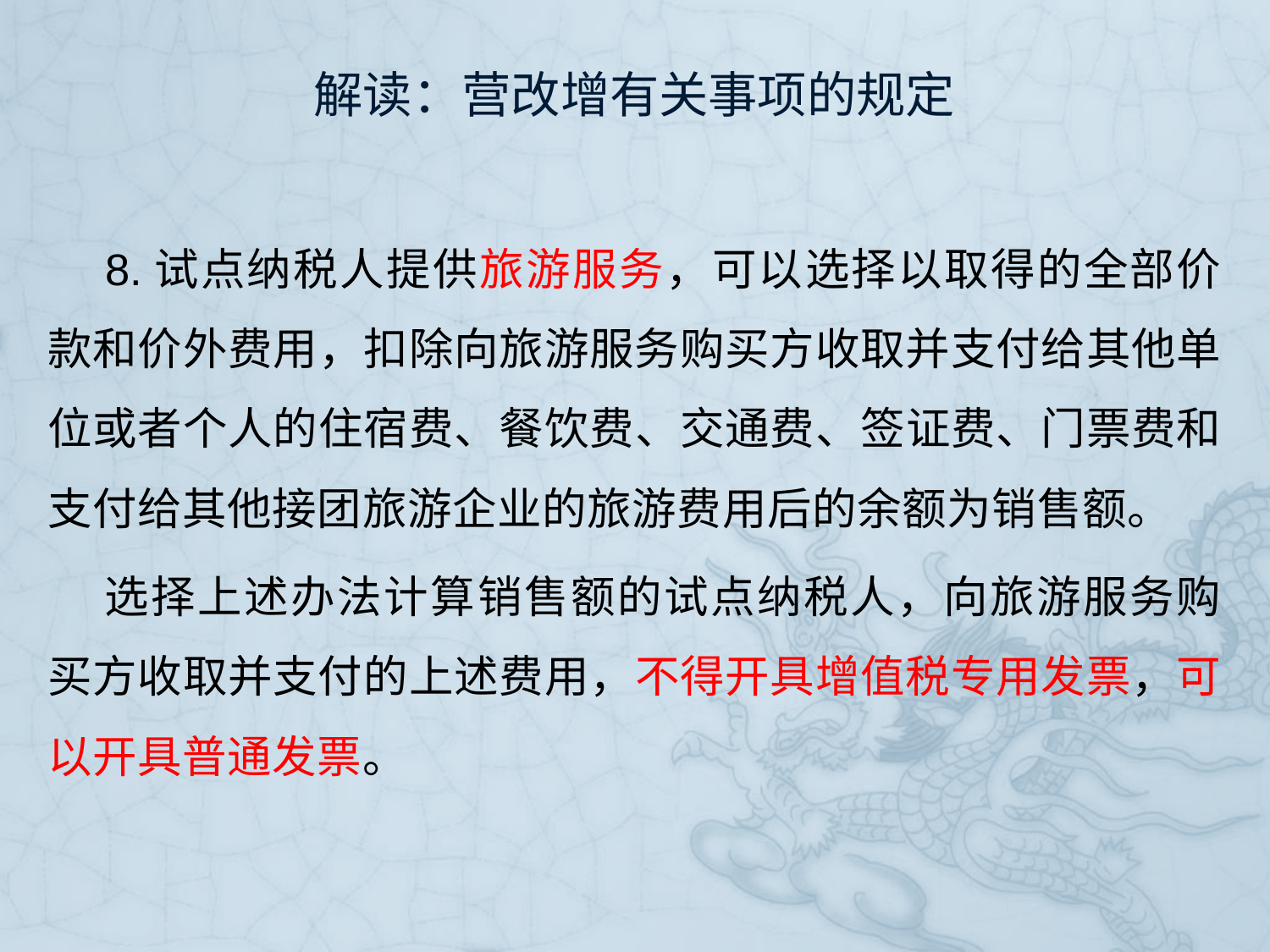

# 解读：营改增有关事项的规定

8.试点纳税人提供旅游服务，可以选择以取得的全部价款和价外费用，扣除向旅游服务购买方收取并支付给其他单位或者个人的住宿费、餐饮费、交通费、签证费、门票费和支付给其他接团旅游企业的旅游费用后的余额为销售额。
选择上述办法计算销售额的试点纳税人，向旅游服务购买方收取并支付的上述费用，不得开具增值税专用发票，可以开具普通发票。